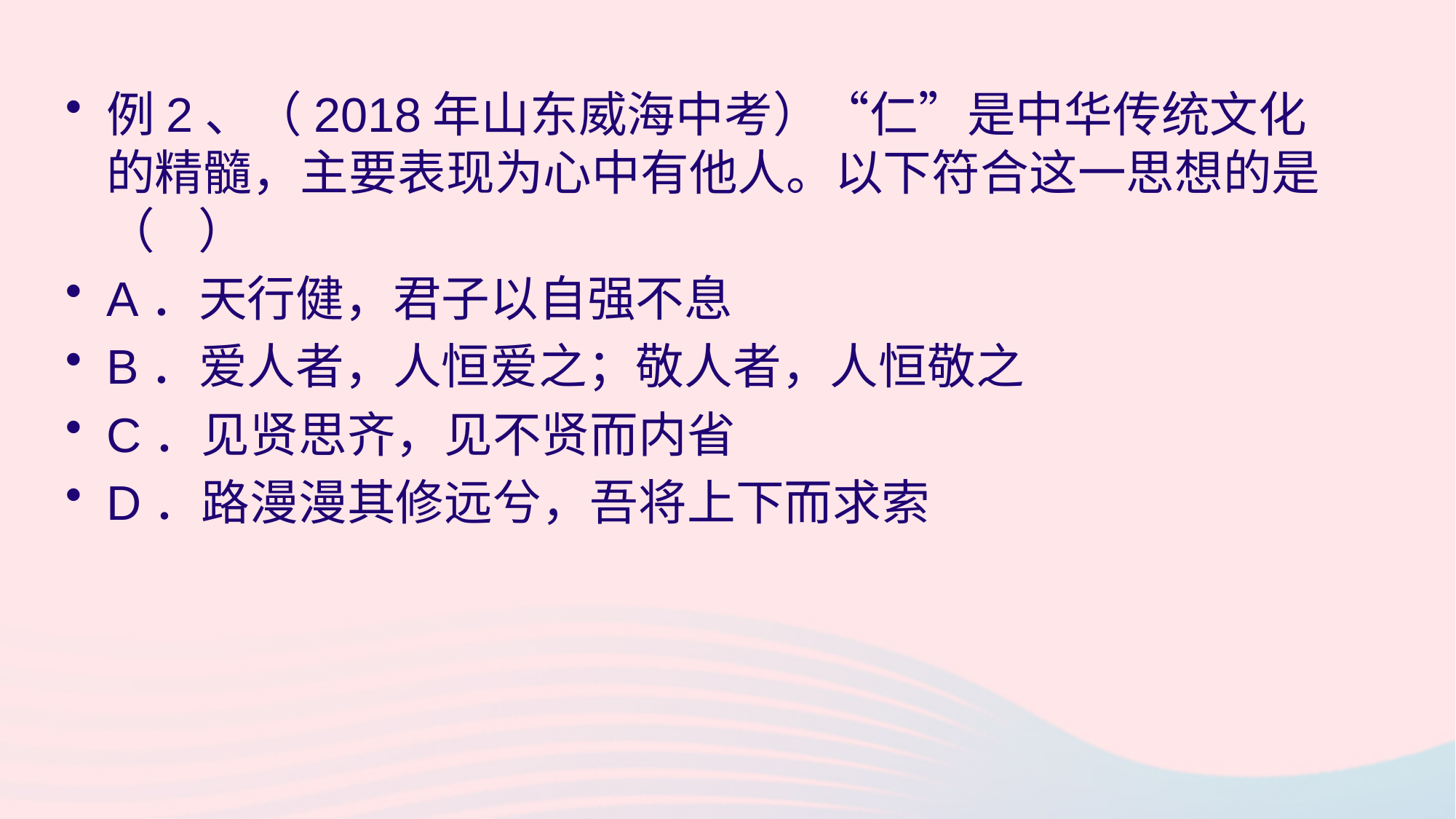

例2、（2018年山东威海中考）“仁”是中华传统文化的精髓，主要表现为心中有他人。以下符合这一思想的是（    ）
A．天行健，君子以自强不息
B．爱人者，人恒爱之；敬人者，人恒敬之
C．见贤思齐，见不贤而内省
D．路漫漫其修远兮，吾将上下而求索